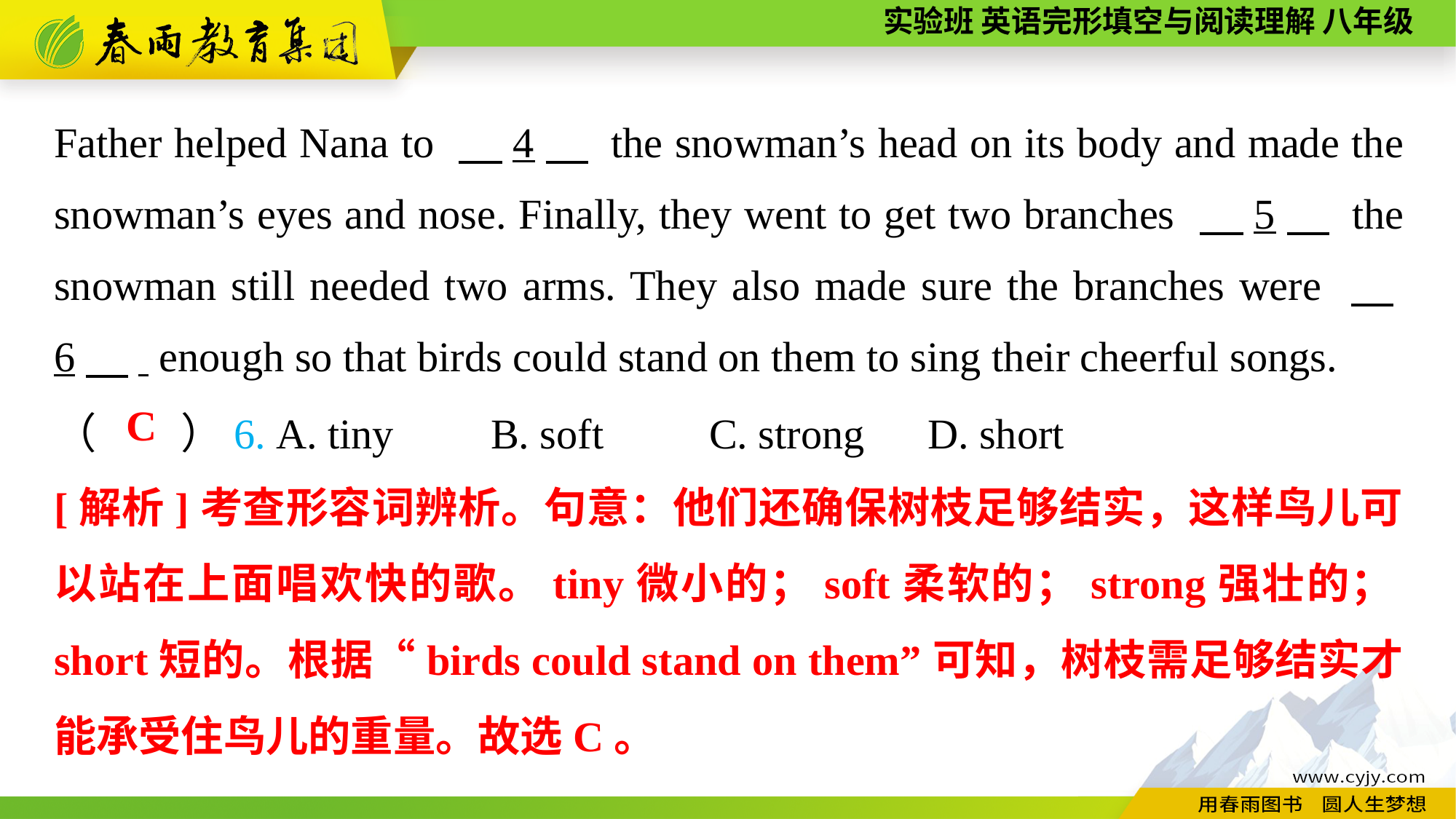

Father helped Nana to 　4　 the snowman’s head on its body and made the snowman’s eyes and nose. Finally, they went to get two branches 　5　 the snowman still needed two arms. They also made sure the branches were 　6　. enough so that birds could stand on them to sing their cheerful songs.
（　　）6. A. tiny	B. soft	C. strong	D. short
C
[解析]考查形容词辨析。句意：他们还确保树枝足够结实，这样鸟儿可以站在上面唱欢快的歌。tiny微小的；soft柔软的；strong强壮的；short短的。根据“birds could stand on them”可知，树枝需足够结实才能承受住鸟儿的重量。故选C。